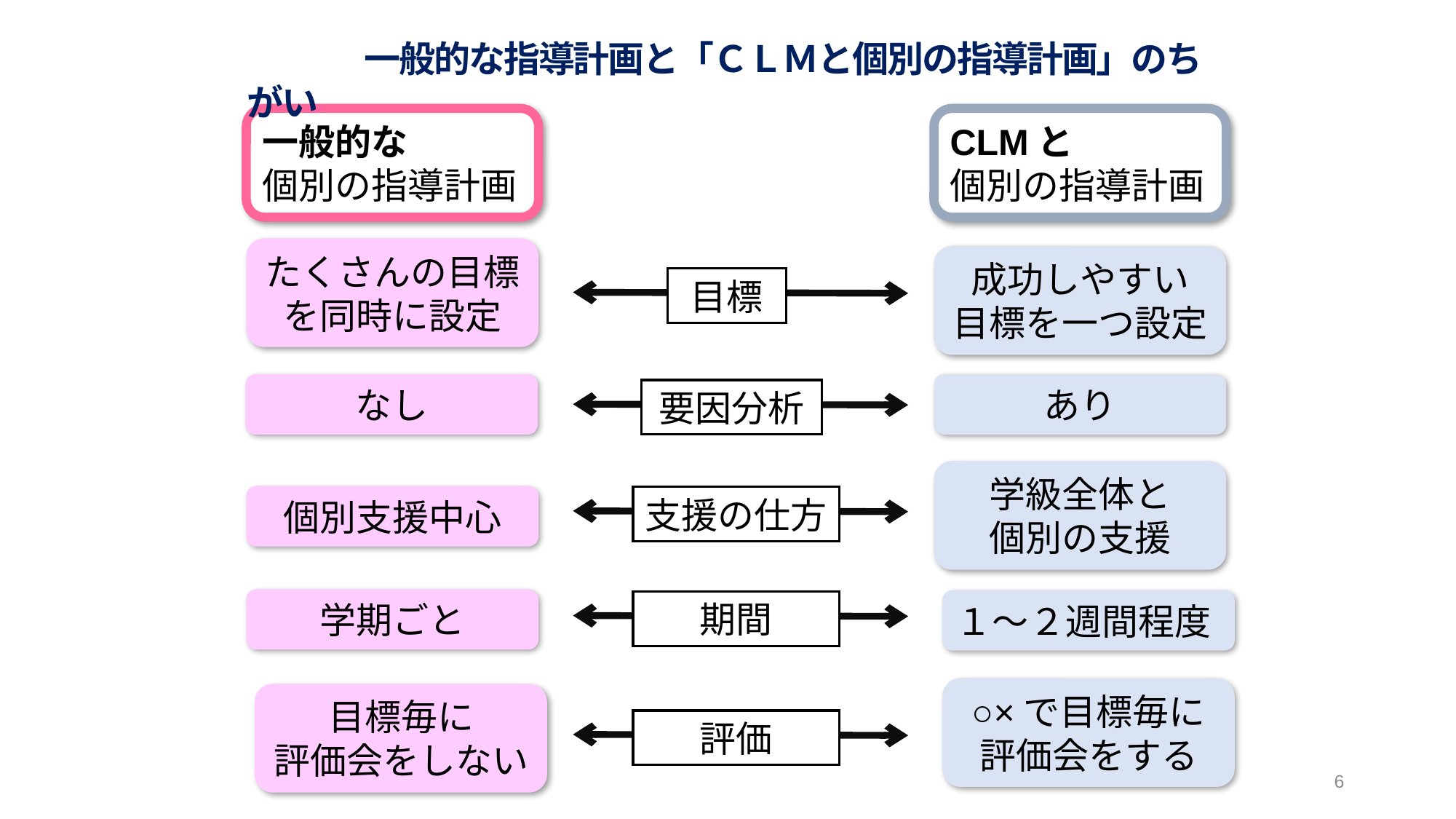

一般的な指導計画と「ＣＬＭと個別の指導計画」のちがい
一般的な
個別の指導計画
CLMと
個別の指導計画
たくさんの目標を同時に設定
成功しやすい
目標を一つ設定
目標
なし
あり
要因分析
学級全体と
個別の支援
個別支援中心
支援の仕方
学期ごと
１～２週間程度
期間
○×で目標毎に
評価会をする
目標毎に
評価会をしない
評価
6